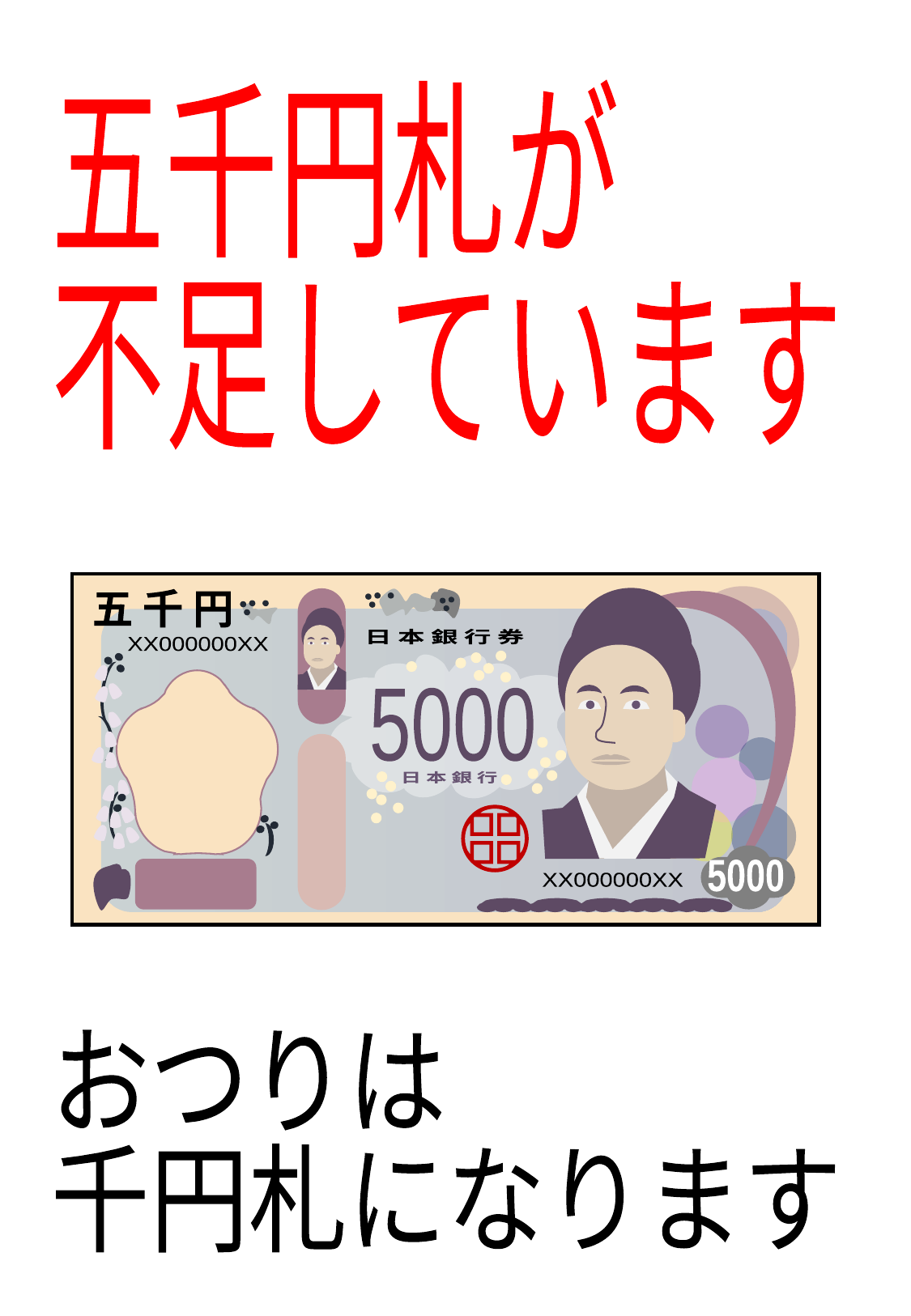

五千円札が
不足しています

五 千 円

日 本 銀 行 券
XX000000XX

5000

日 本 銀 行

5000

XX000000XX

おつりは
千円札になります